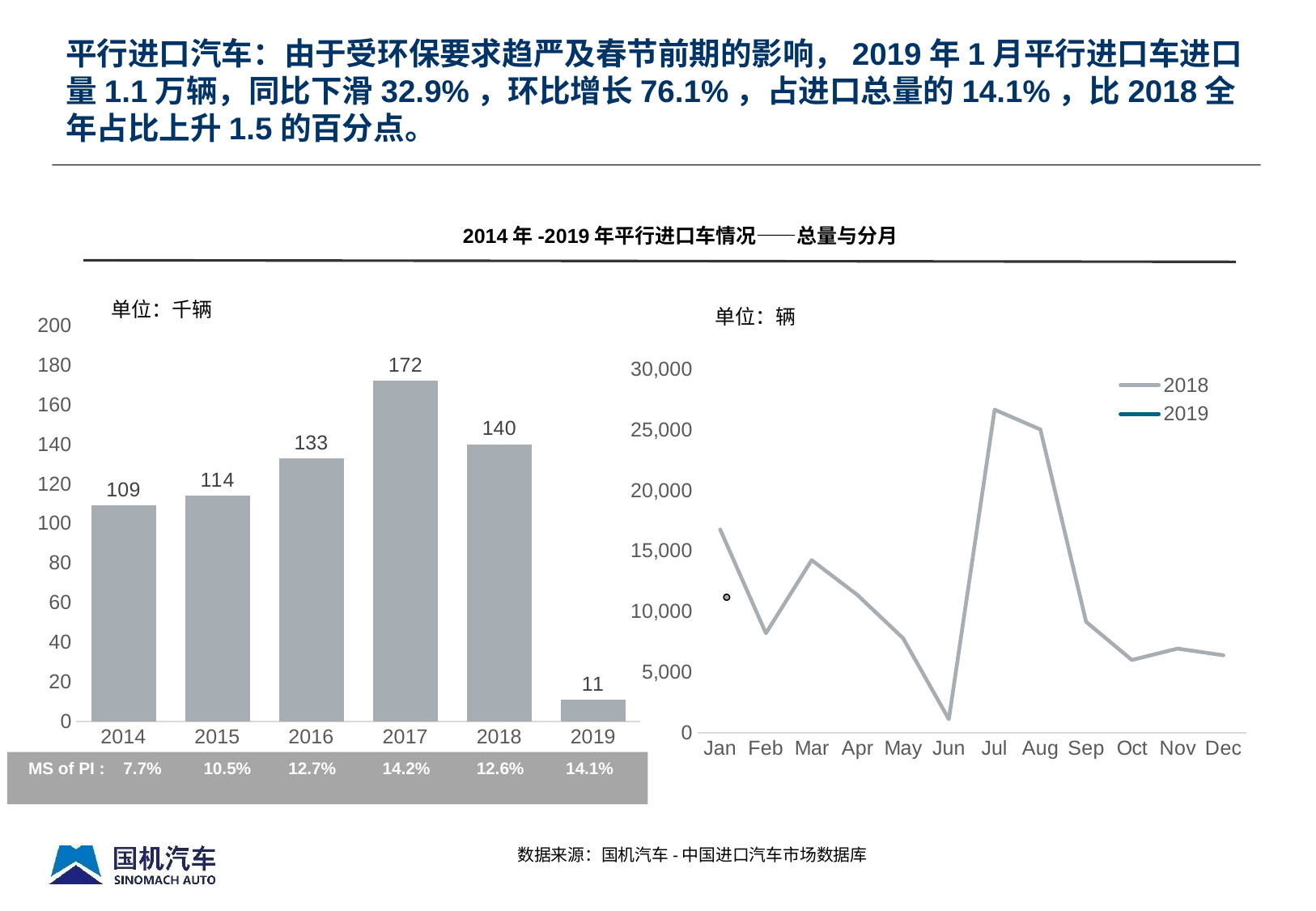

平行进口汽车：由于受环保要求趋严及春节前期的影响，2019年1月平行进口车进口量1.1万辆，同比下滑32.9%，环比增长76.1%，占进口总量的14.1%，比2018全年占比上升1.5的百分点。
2014年-2019年平行进口车情况——总量与分月

单位：千辆
单位：辆

### Chart

| Category | PI |  |
|---|---|---|
| 2014 | 109.0 | None |
| 2015 | 114.0 | None |
| 2016 | 133.0 | None |
| 2017 | 172.0 | None |
| 2018 | 140.0 | None |
| 2019 | 11.0 | None |

### Chart

| Category | 2018 | 2019 |
|---|---|---|
| Jan | 16777.0 | 11259.0 |
| Feb | 8212.0 | None |
| Mar | 14247.0 | None |
| Apr | 11373.0 | None |
| May | 7796.0 | None |
| Jun | 1121.0 | None |
| Jul | 26657.0 | None |
| Aug | 25023.0 | None |
| Sep | 9157.0 | None |
| Oct | 6007.0 | None |
| Nov | 6948.0 | None |
| Dec | 6395.0 | None |
  MS of PI :    7.7%         10.5%        12.7%          14.2%          12.6%         14.1%
数据来源：国机汽车-中国进口汽车市场数据库